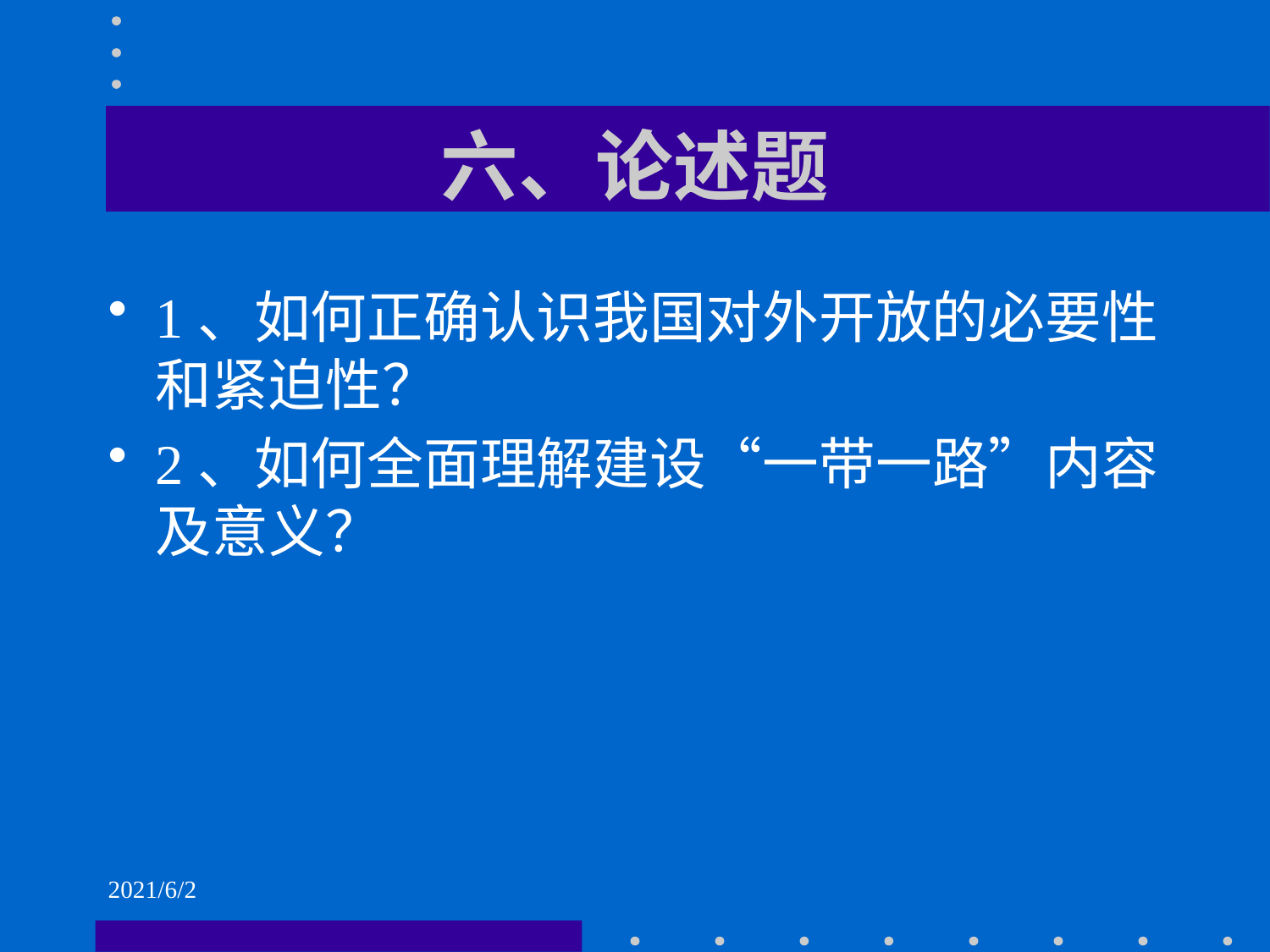

# 六、论述题
1、如何正确认识我国对外开放的必要性和紧迫性？
2、如何全面理解建设“一带一路”内容及意义？
2021/6/2